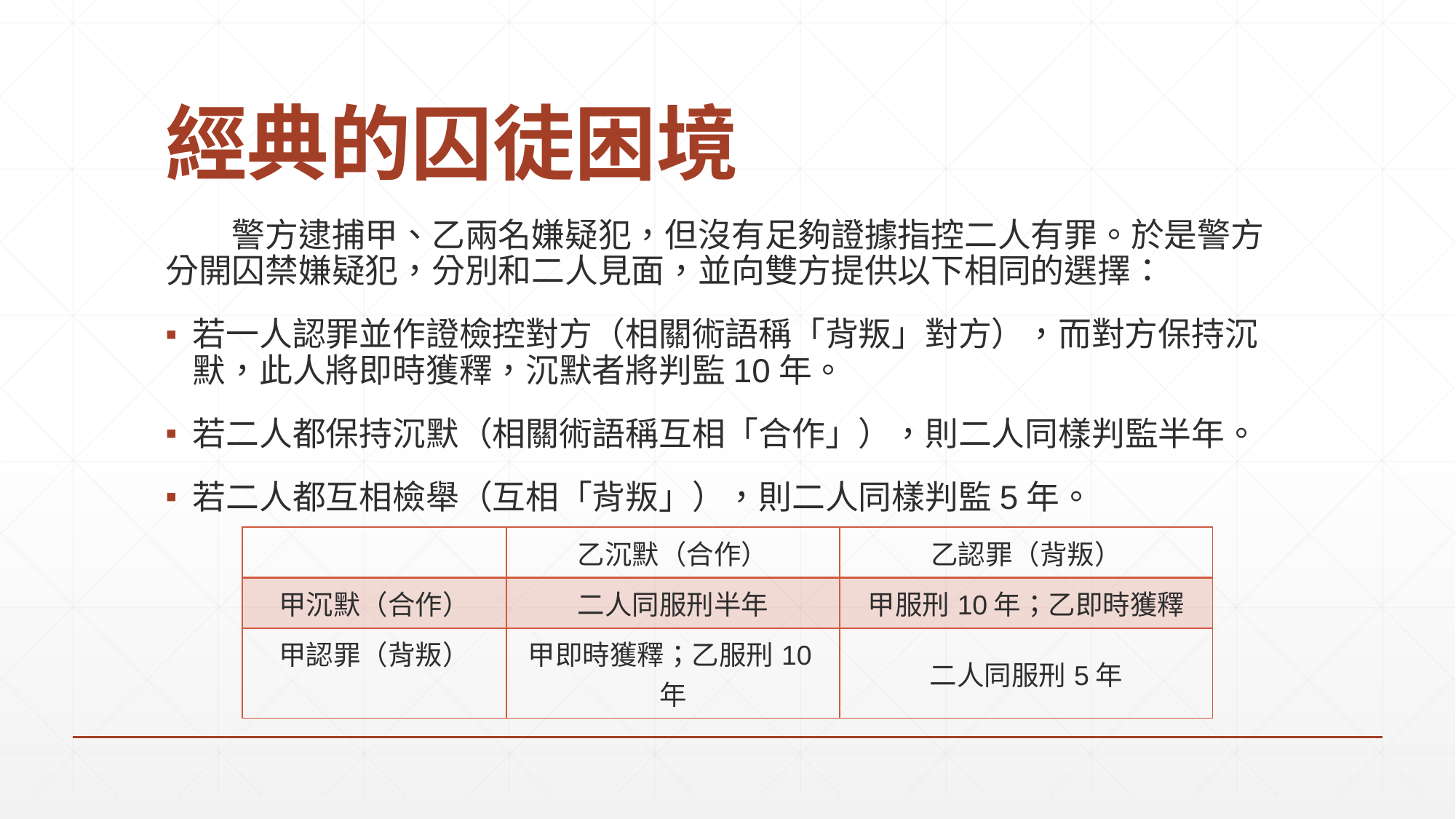

# 經典的囚徒困境
　　警方逮捕甲、乙兩名嫌疑犯，但沒有足夠證據指控二人有罪。於是警方分開囚禁嫌疑犯，分別和二人見面，並向雙方提供以下相同的選擇：
若一人認罪並作證檢控對方（相關術語稱「背叛」對方），而對方保持沉默，此人將即時獲釋，沉默者將判監10年。
若二人都保持沉默（相關術語稱互相「合作」），則二人同樣判監半年。
若二人都互相檢舉（互相「背叛」），則二人同樣判監5年。
|  | 乙沉默（合作） | 乙認罪（背叛） |
| --- | --- | --- |
| 甲沉默（合作） | 二人同服刑半年 | 甲服刑10年；乙即時獲釋 |
| 甲認罪（背叛） | 甲即時獲釋；乙服刑10年 | 二人同服刑5年 |